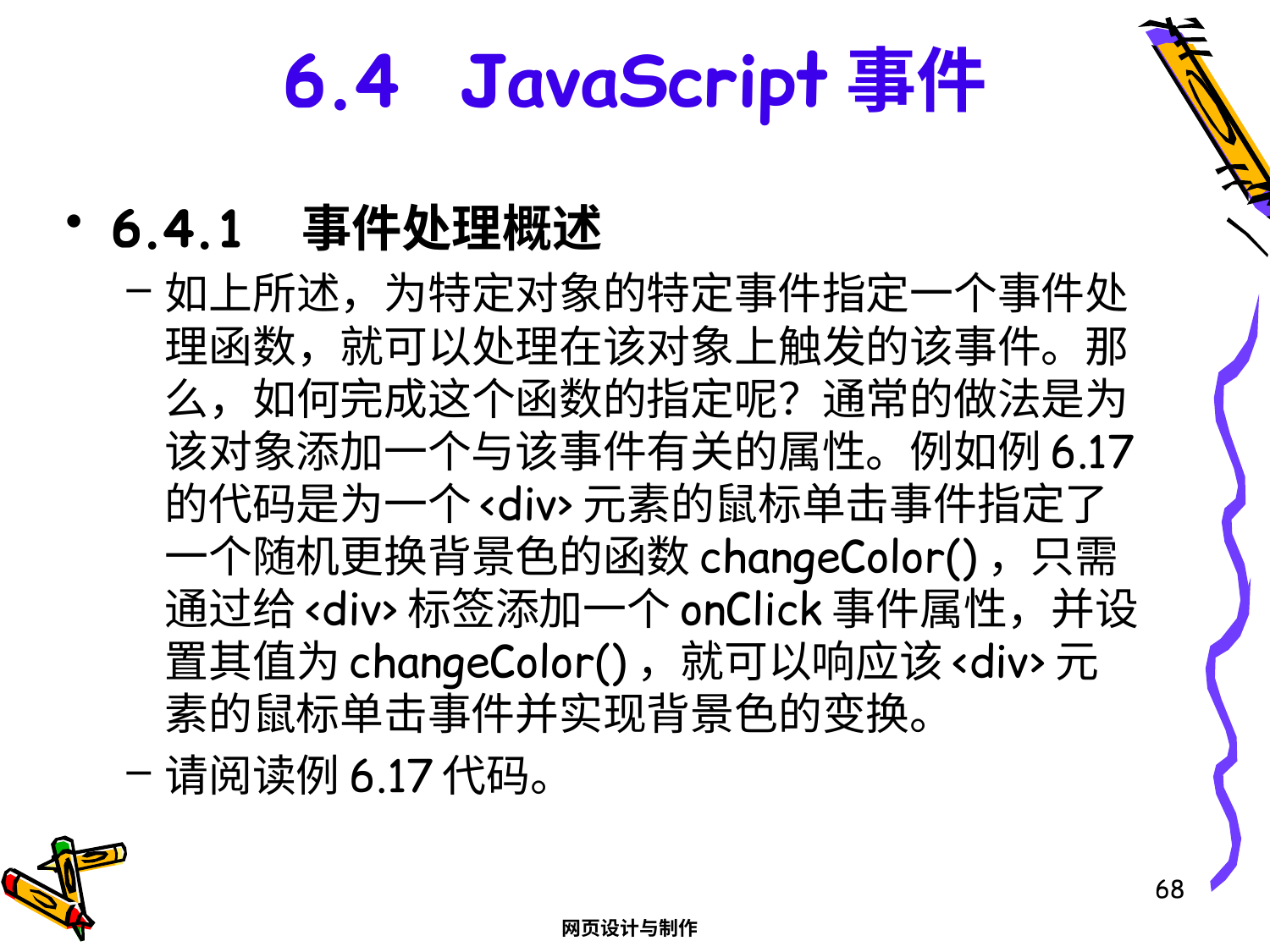

# 6.4  JavaScript事件
6.4.1  事件处理概述
如上所述，为特定对象的特定事件指定一个事件处理函数，就可以处理在该对象上触发的该事件。那么，如何完成这个函数的指定呢？通常的做法是为该对象添加一个与该事件有关的属性。例如例6.17的代码是为一个<div>元素的鼠标单击事件指定了一个随机更换背景色的函数changeColor()，只需通过给<div>标签添加一个onClick事件属性，并设置其值为changeColor()，就可以响应该<div>元素的鼠标单击事件并实现背景色的变换。
请阅读例6.17代码。
68
网页设计与制作